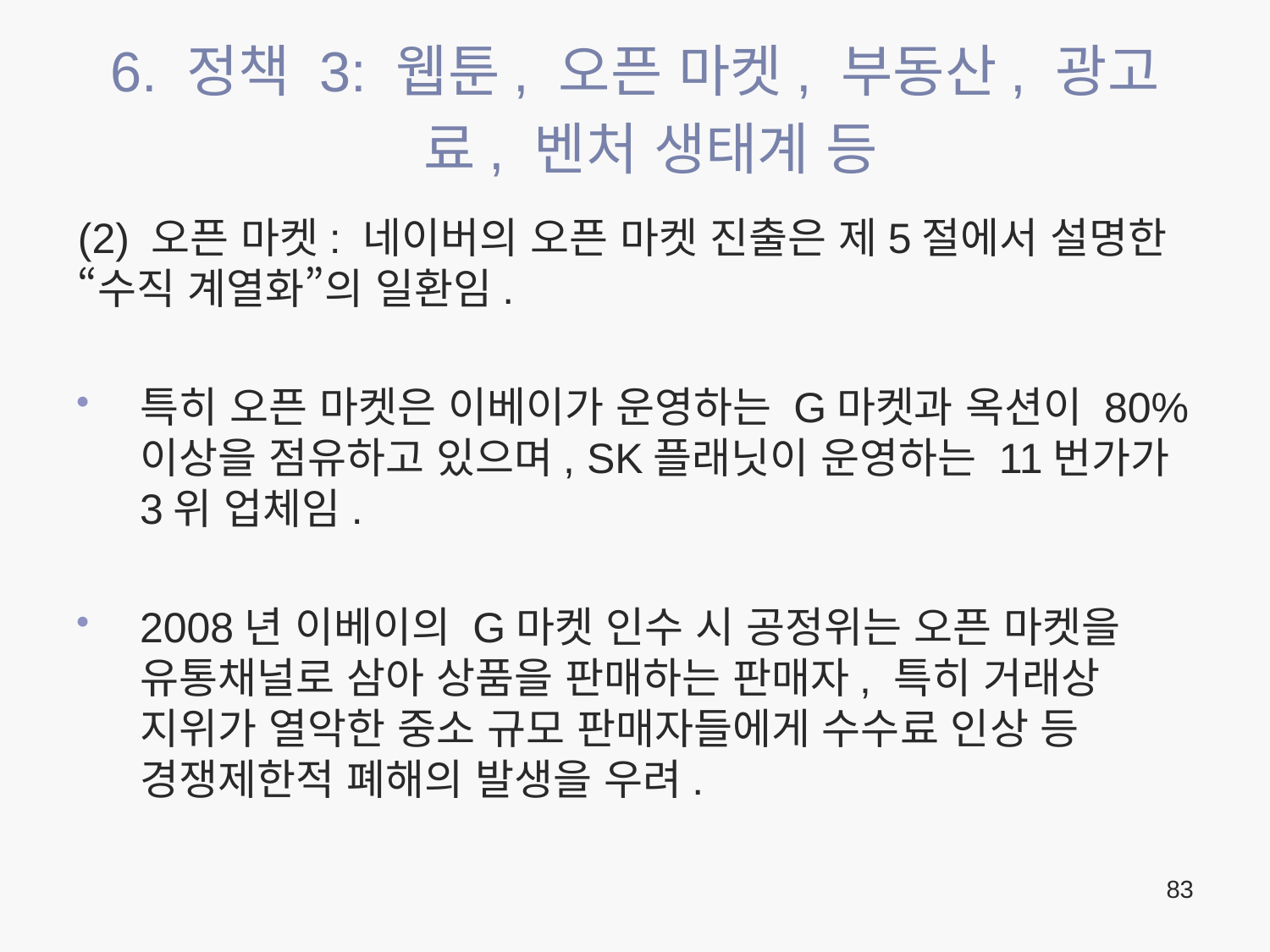

# 6. 정책 3: 웹툰, 오픈 마켓, 부동산, 광고료, 벤처 생태계 등
(2) 오픈 마켓: 네이버의 오픈 마켓 진출은 제5절에서 설명한 “수직 계열화”의 일환임.

특히 오픈 마켓은 이베이가 운영하는 G마켓과 옥션이 80% 이상을 점유하고 있으며, SK플래닛이 운영하는 11번가가 3위 업체임.

2008년 이베이의 G마켓 인수 시 공정위는 오픈 마켓을 유통채널로 삼아 상품을 판매하는 판매자, 특히 거래상 지위가 열악한 중소 규모 판매자들에게 수수료 인상 등 경쟁제한적 폐해의 발생을 우려.
83